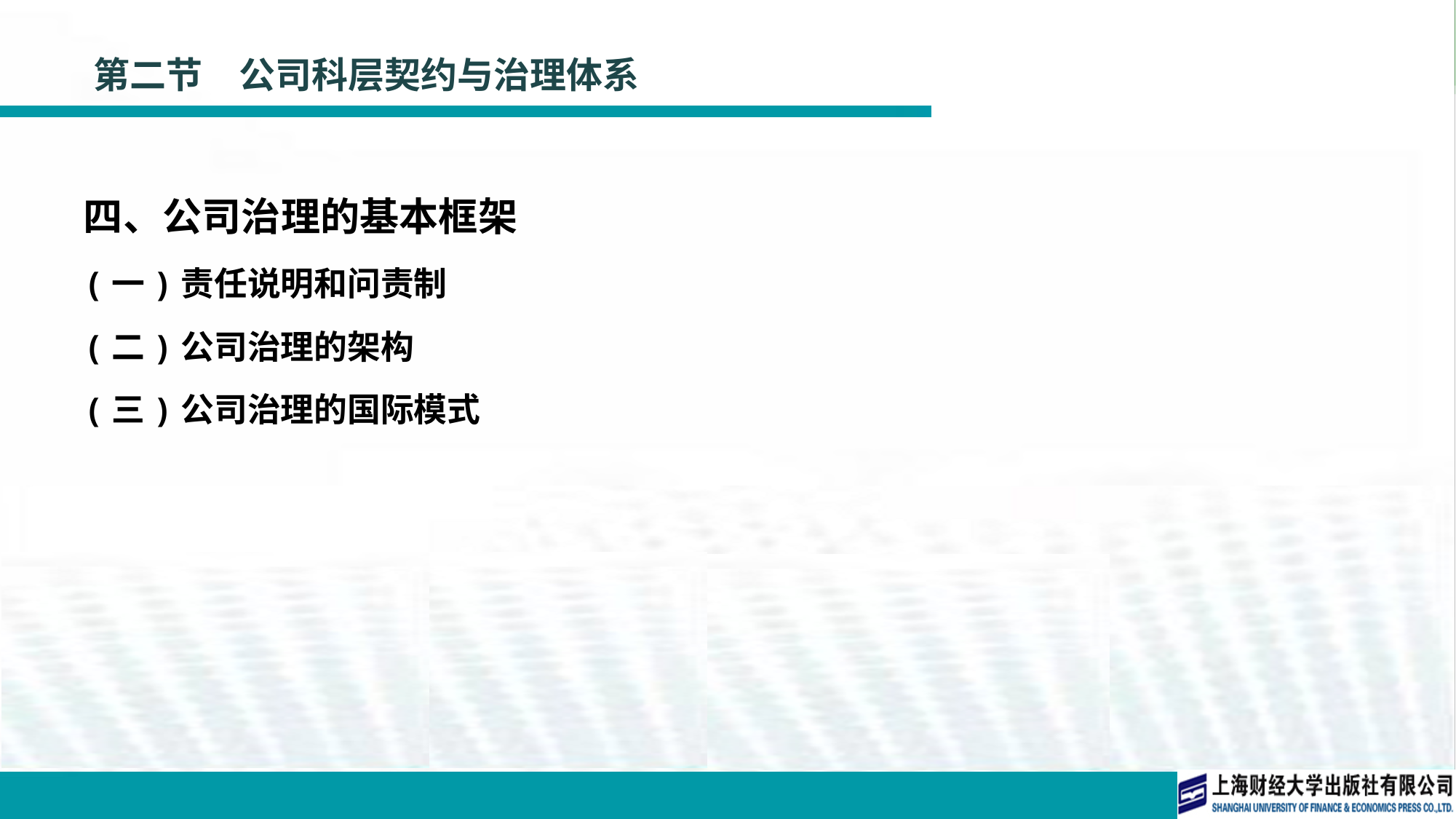

# 第二节　公司科层契约与治理体系
四、公司治理的基本框架
(一)责任说明和问责制
(二)公司治理的架构
(三)公司治理的国际模式